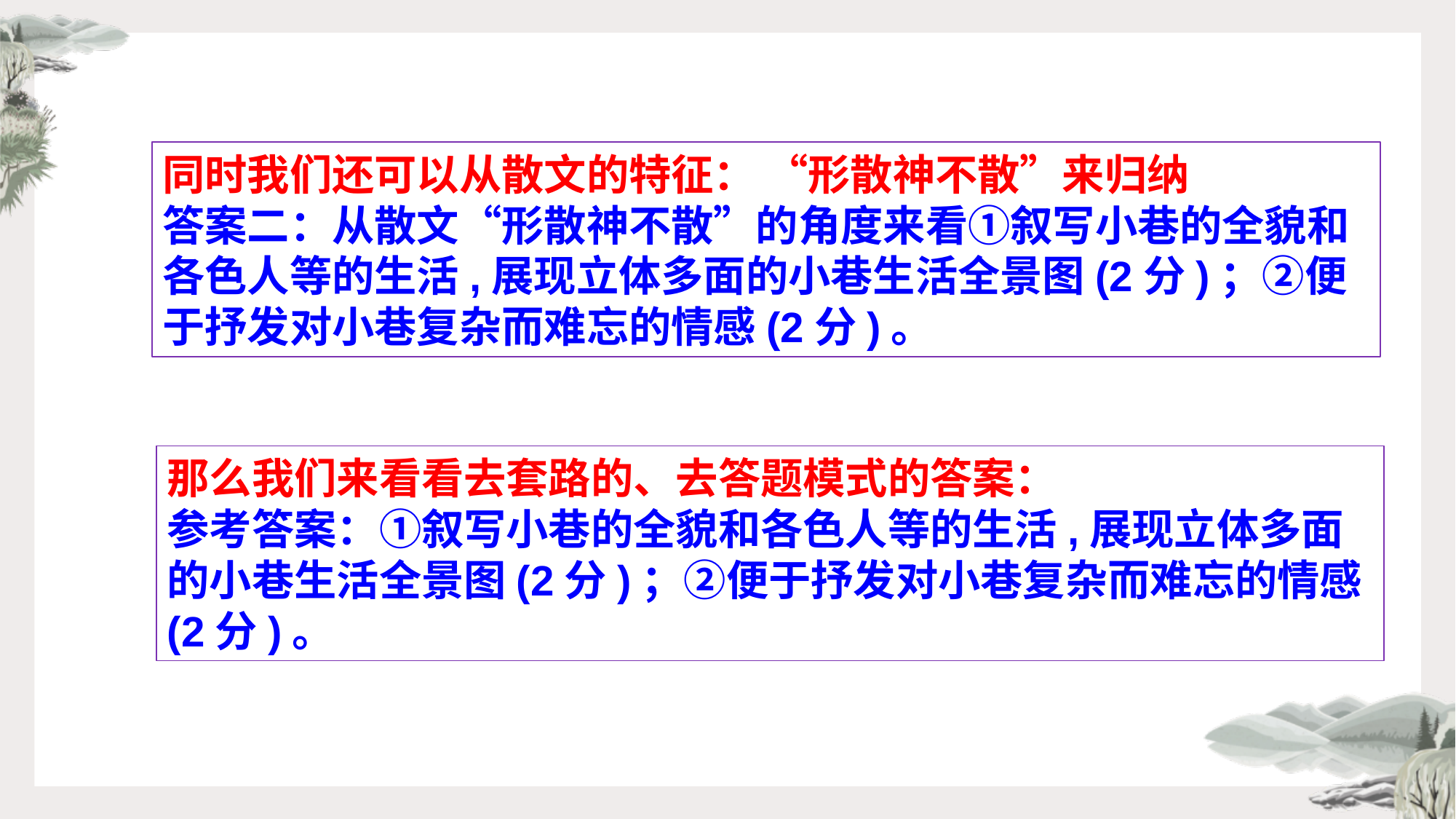

同时我们还可以从散文的特征： “形散神不散”来归纳
答案二：从散文“形散神不散”的角度来看①叙写小巷的全貌和各色人等的生活,展现立体多面的小巷生活全景图(2分)；②便于抒发对小巷复杂而难忘的情感(2分)。
那么我们来看看去套路的、去答题模式的答案：
参考答案：①叙写小巷的全貌和各色人等的生活,展现立体多面的小巷生活全景图(2分)；②便于抒发对小巷复杂而难忘的情感(2分)。